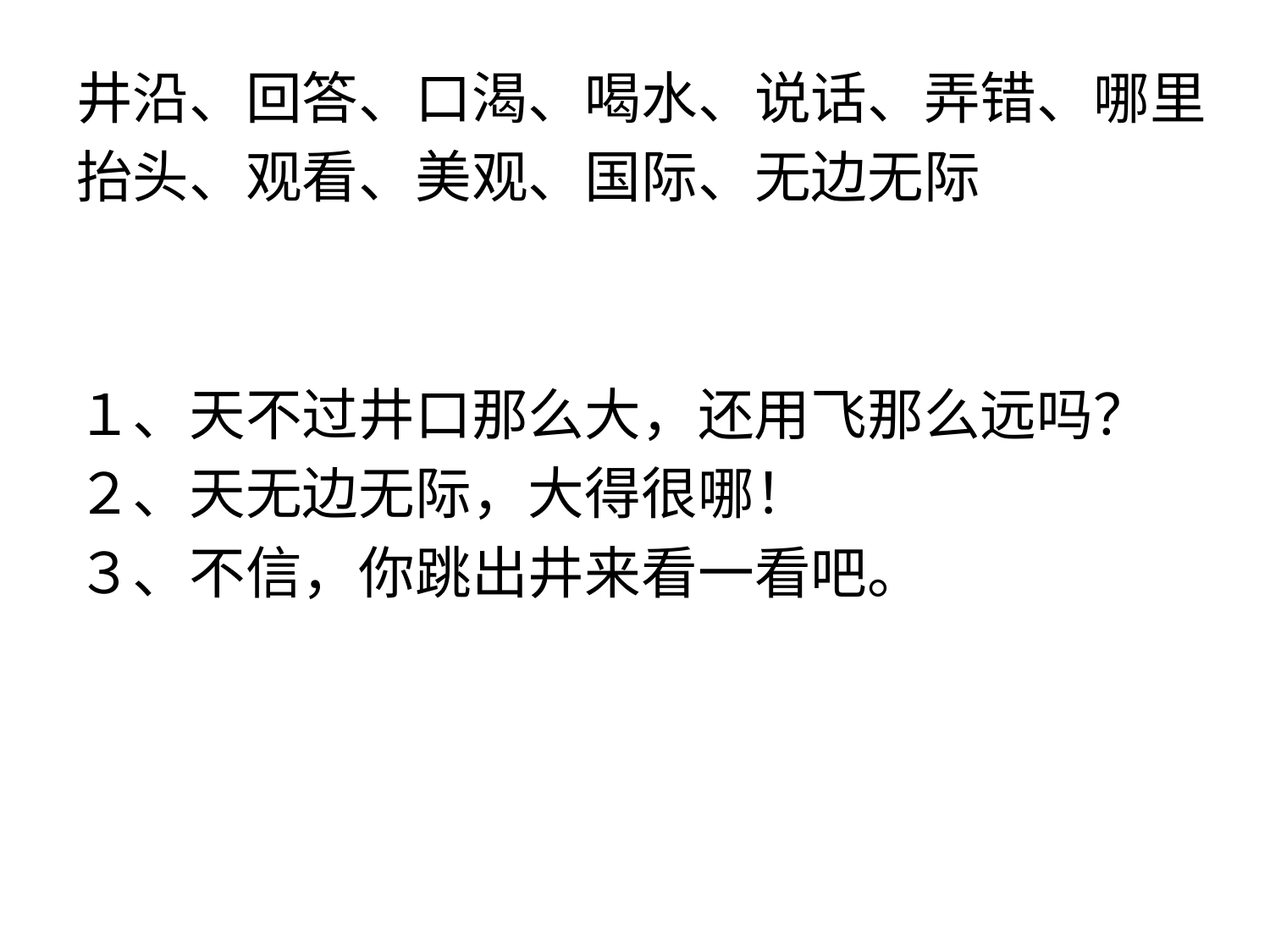

井沿、回答、口渴、喝水、说话、弄错、哪里
抬头、观看、美观、国际、无边无际

１、天不过井口那么大，还用飞那么远吗？
２、天无边无际，大得很哪！
３、不信，你跳出井来看一看吧。